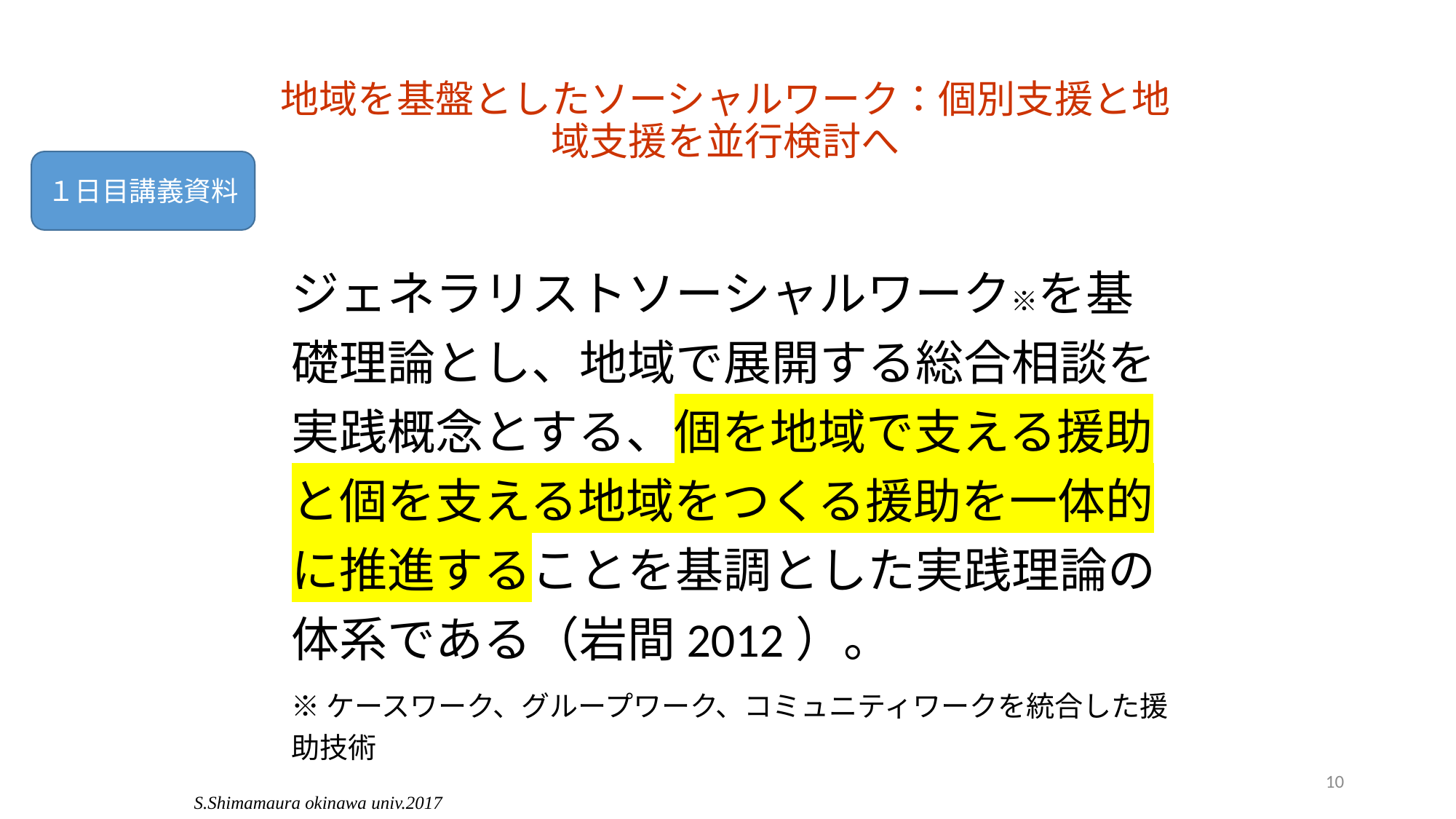

# 地域を基盤としたソーシャルワーク：個別支援と地域支援を並行検討へ
１日目講義資料
ジェネラリストソーシャルワーク※を基礎理論とし、地域で展開する総合相談を実践概念とする、個を地域で支える援助と個を支える地域をつくる援助を一体的に推進することを基調とした実践理論の体系である（岩間2012）。
※ケースワーク、グループワーク、コミュニティワークを統合した援助技術

10
S.Shimamaura okinawa univ.2017